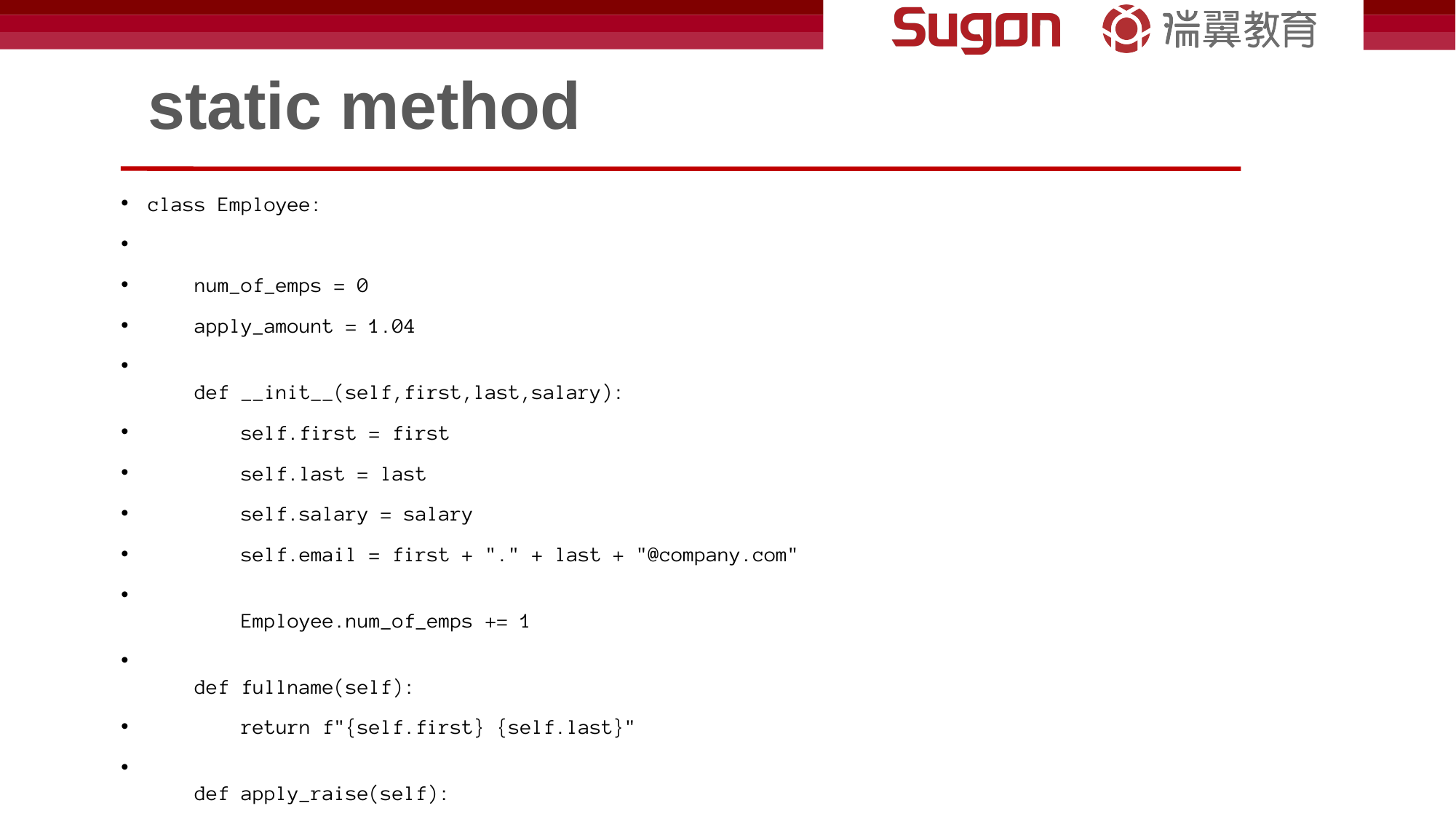

# static method
class Employee:

    num_of_emps = 0
    apply_amount = 1.04
    def __init__(self,first,last,salary):
        self.first = first
        self.last = last
        self.salary = salary
        self.email = first + "." + last + "@company.com"
        Employee.num_of_emps += 1
    def fullname(self):
        return f"{self.first} {self.last}"
    def apply_raise(self):
        self.salary = int(self.salary * self.apply_amount)
    @classmethod
    def set_raise_amount(cls, amount):
        cls.apply_amount = amount
    @classmethod
    def from_string(cls,emp_str):
        first, last, salary = emp_str.split("-")
        return cls(first, last, salary)

    @staticmethod
    def is_workday(day):
        if day.weekday() == 5 or day.weekday() == 6:
            return False
        return True
emp_1 = Employee("Weiye","Yu",5000)#实例
emp_2 = Employee("Test","User",6000)
import datetime
my_date = datetime.date(2023,6,10)
print(Employee.is_workday(my_date))